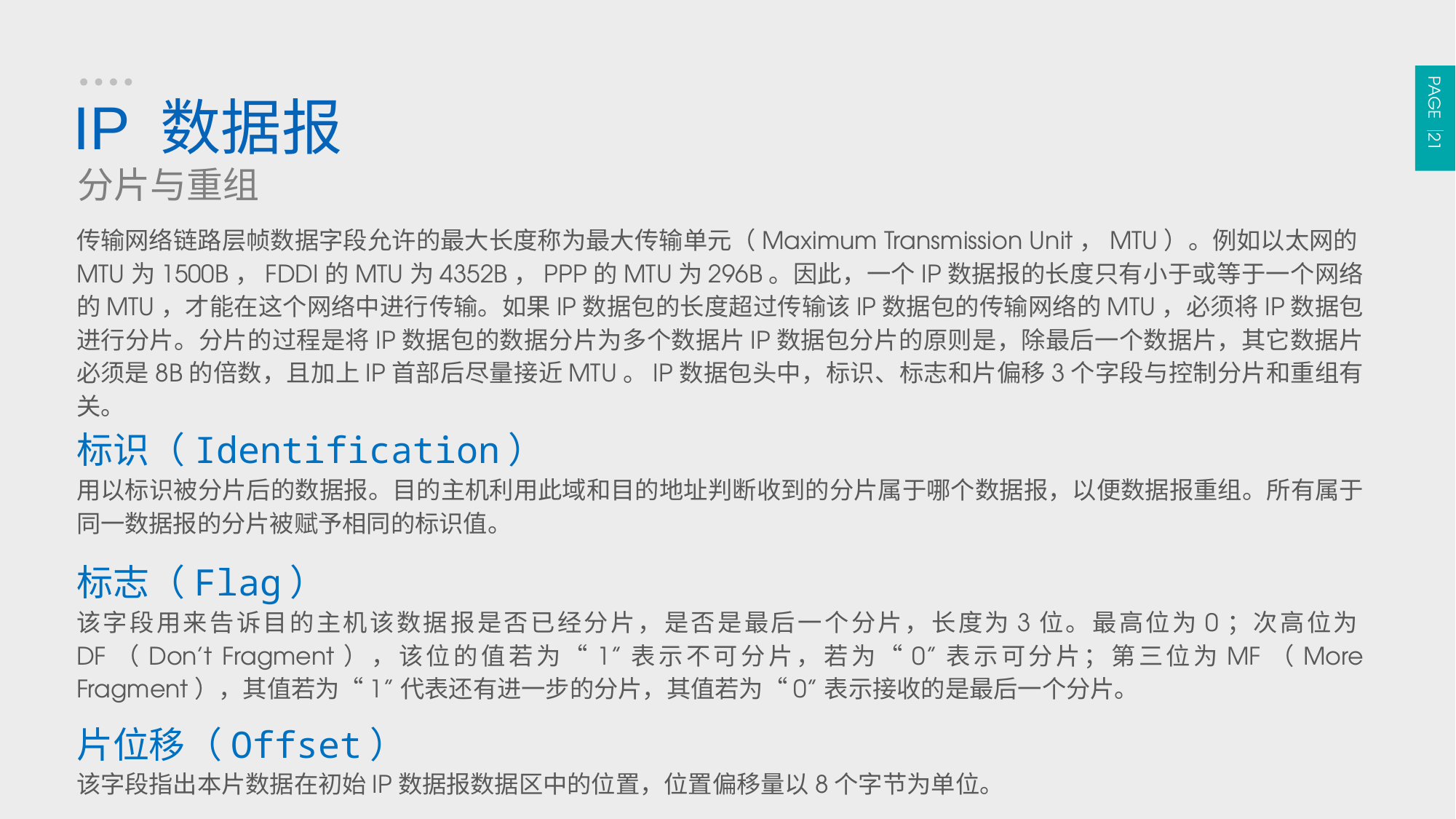

PAGE   21
IP 数据报
分片与重组
传输网络链路层帧数据字段允许的最大长度称为最大传输单元（Maximum Transmission Unit，MTU）。例如以太网的MTU为1500B，FDDI的MTU为4352B，PPP的MTU为296B。因此，一个IP数据报的长度只有小于或等于一个网络的MTU，才能在这个网络中进行传输。如果IP数据包的长度超过传输该IP数据包的传输网络的MTU，必须将IP数据包进行分片。分片的过程是将IP数据包的数据分片为多个数据片IP数据包分片的原则是，除最后一个数据片，其它数据片必须是8B的倍数，且加上IP首部后尽量接近MTU。IP数据包头中，标识、标志和片偏移3个字段与控制分片和重组有关。
标识（Identification）
用以标识被分片后的数据报。目的主机利用此域和目的地址判断收到的分片属于哪个数据报，以便数据报重组。所有属于同一数据报的分片被赋予相同的标识值。
标志（Flag）
该字段用来告诉目的主机该数据报是否已经分片，是否是最后一个分片，长度为3位。最高位为0；次高位为DF（Don’t Fragment），该位的值若为“1”表示不可分片，若为“0”表示可分片；第三位为MF（More Fragment），其值若为“1”代表还有进一步的分片，其值若为“0”表示接收的是最后一个分片。
片位移（Offset）
该字段指出本片数据在初始IP数据报数据区中的位置，位置偏移量以8个字节为单位。